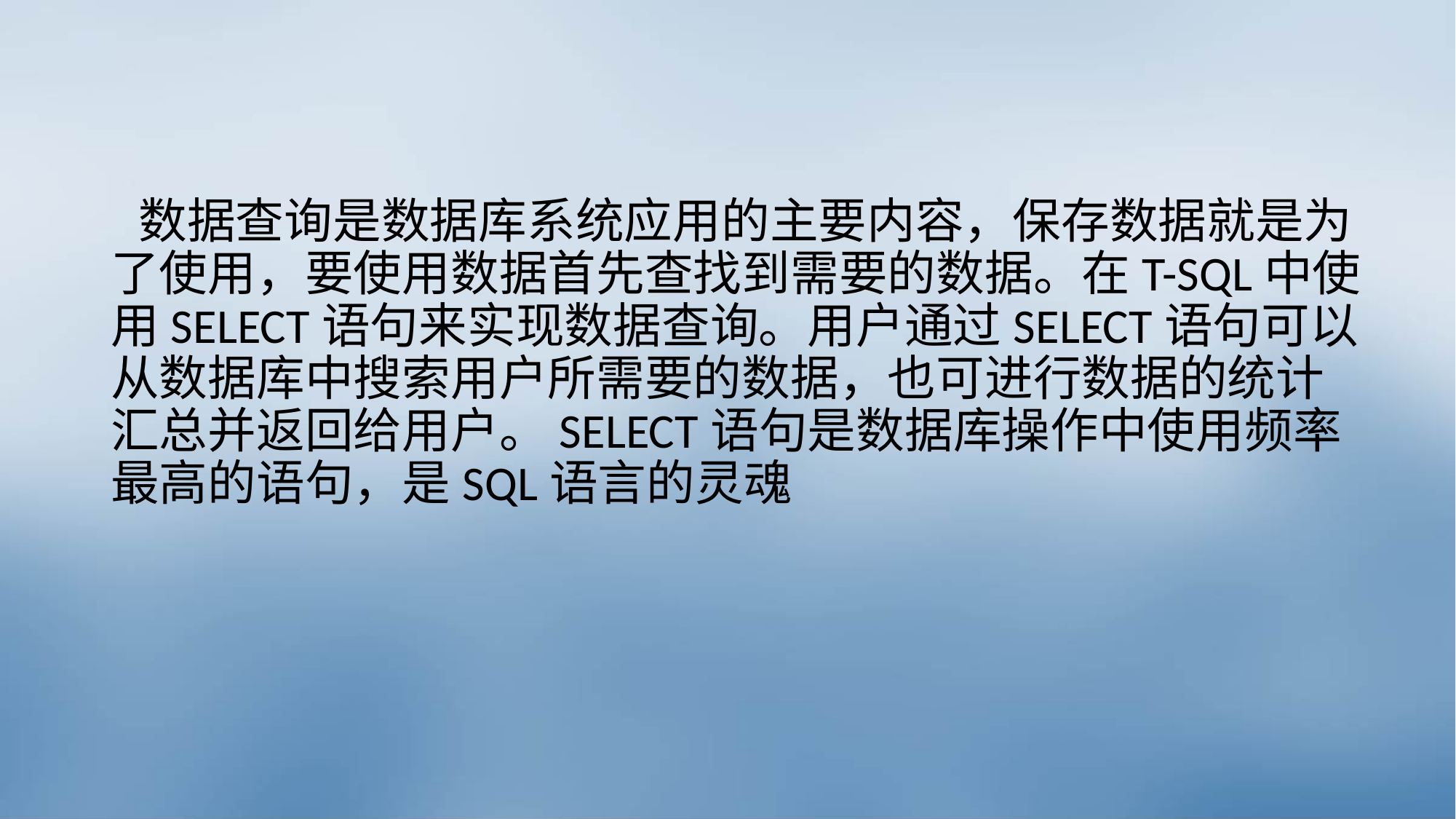

数据查询是数据库系统应用的主要内容，保存数据就是为了使用，要使用数据首先查找到需要的数据。在T-SQL中使用SELECT语句来实现数据查询。用户通过SELECT语句可以从数据库中搜索用户所需要的数据，也可进行数据的统计汇总并返回给用户。SELECT语句是数据库操作中使用频率最高的语句，是SQL语言的灵魂